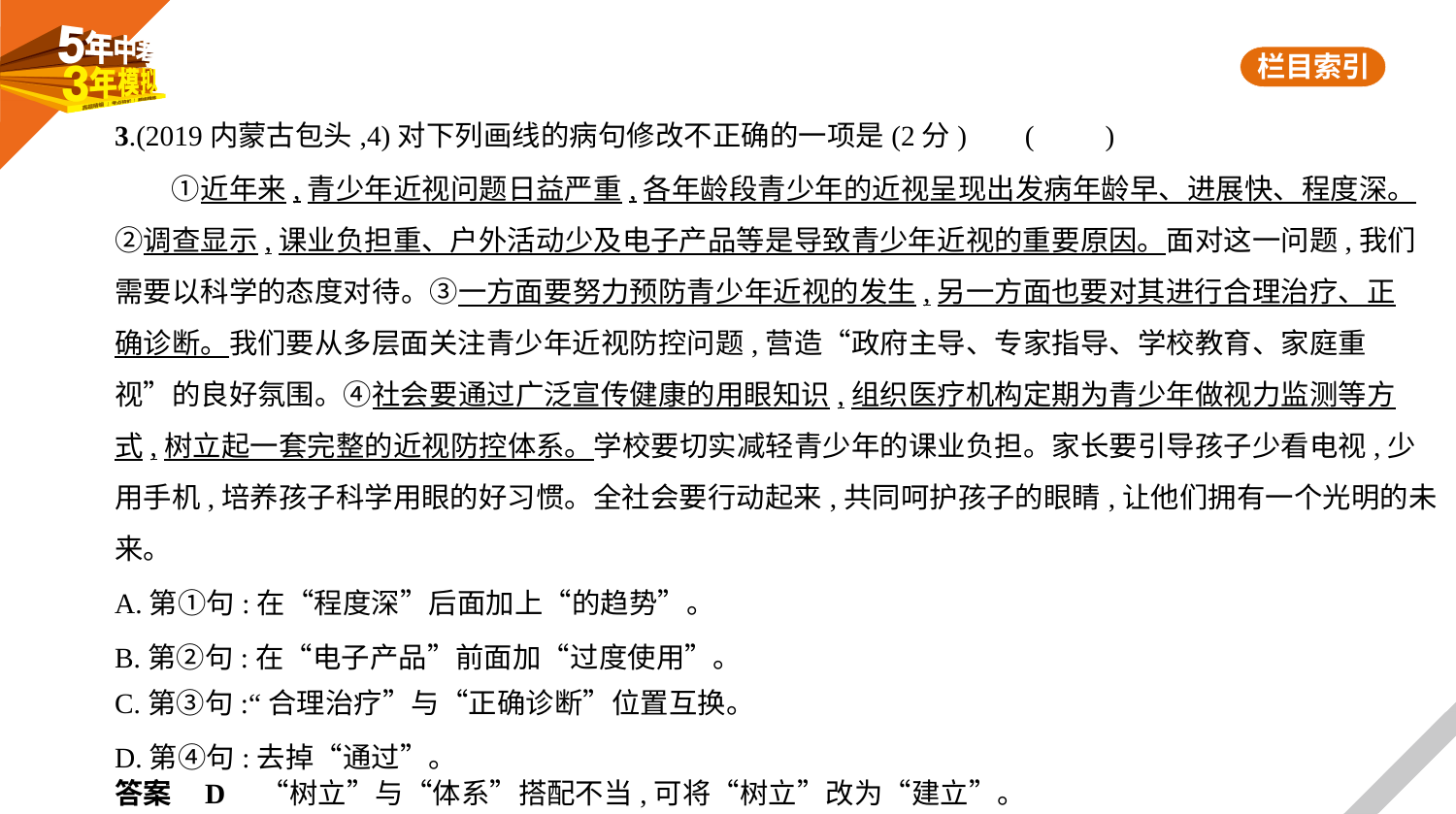

3.(2019内蒙古包头,4)对下列画线的病句修改不正确的一项是(2分)     (　　)
　　①近年来,青少年近视问题日益严重,各年龄段青少年的近视呈现出发病年龄早、进展快、程度深。
②调查显示,课业负担重、户外活动少及电子产品等是导致青少年近视的重要原因。面对这一问题,我们
需要以科学的态度对待。③一方面要努力预防青少年近视的发生,另一方面也要对其进行合理治疗、正
确诊断。我们要从多层面关注青少年近视防控问题,营造“政府主导、专家指导、学校教育、家庭重
视”的良好氛围。④社会要通过广泛宣传健康的用眼知识,组织医疗机构定期为青少年做视力监测等方
式,树立起一套完整的近视防控体系。学校要切实减轻青少年的课业负担。家长要引导孩子少看电视,少
用手机,培养孩子科学用眼的好习惯。全社会要行动起来,共同呵护孩子的眼睛,让他们拥有一个光明的未
来。
A.第①句:在“程度深”后面加上“的趋势”。
B.第②句:在“电子产品”前面加“过度使用”。
C.第③句:“合理治疗”与“正确诊断”位置互换。
D.第④句:去掉“通过”。
答案    D　“树立”与“体系”搭配不当,可将“树立”改为“建立”。